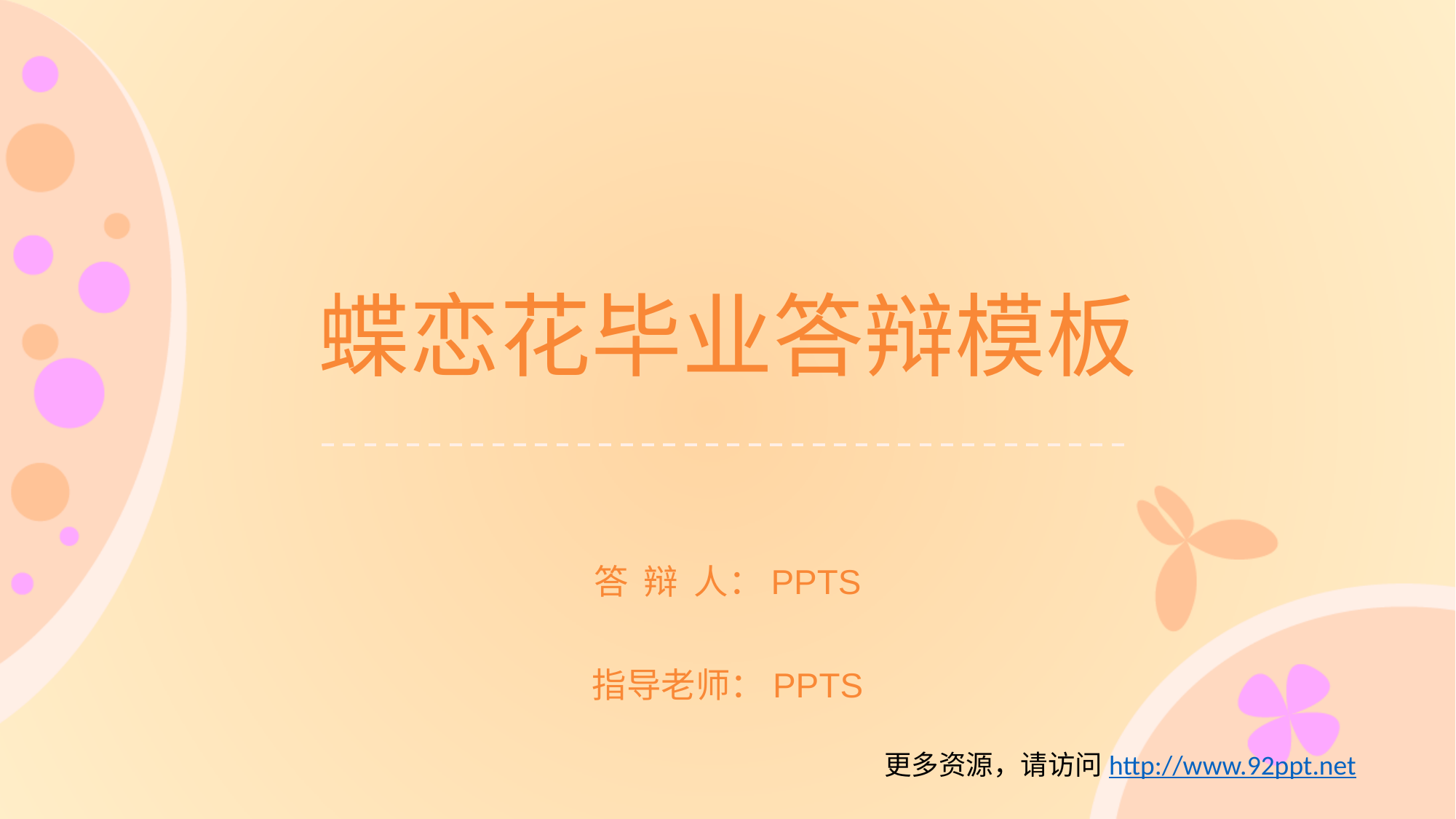

# 蝶恋花毕业答辩模板

答  辩  人：PPTS

指导老师：PPTS
更多资源，请访问http://www.92ppt.net